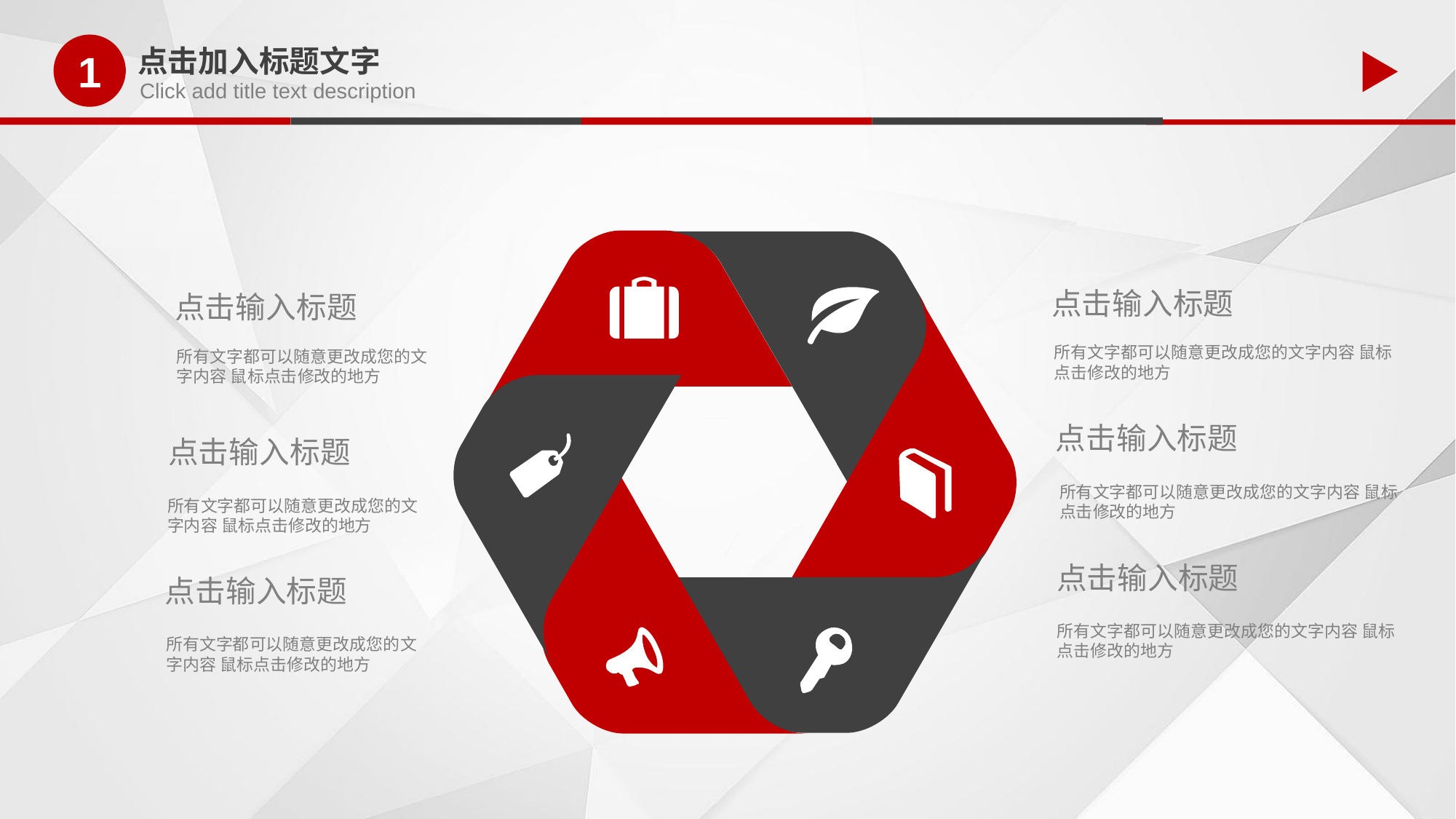

1
点击加入标题文字
Click add title text description

点击输入标题

所有文字都可以随意更改成您的文字内容 鼠标点击修改的地方

点击输入标题

所有文字都可以随意更改成您的文字内容 鼠标点击修改的地方

点击输入标题

所有文字都可以随意更改成您的文字内容 鼠标点击修改的地方

点击输入标题

所有文字都可以随意更改成您的文字内容 鼠标点击修改的地方

点击输入标题

所有文字都可以随意更改成您的文字内容 鼠标点击修改的地方

点击输入标题

所有文字都可以随意更改成您的文字内容 鼠标点击修改的地方